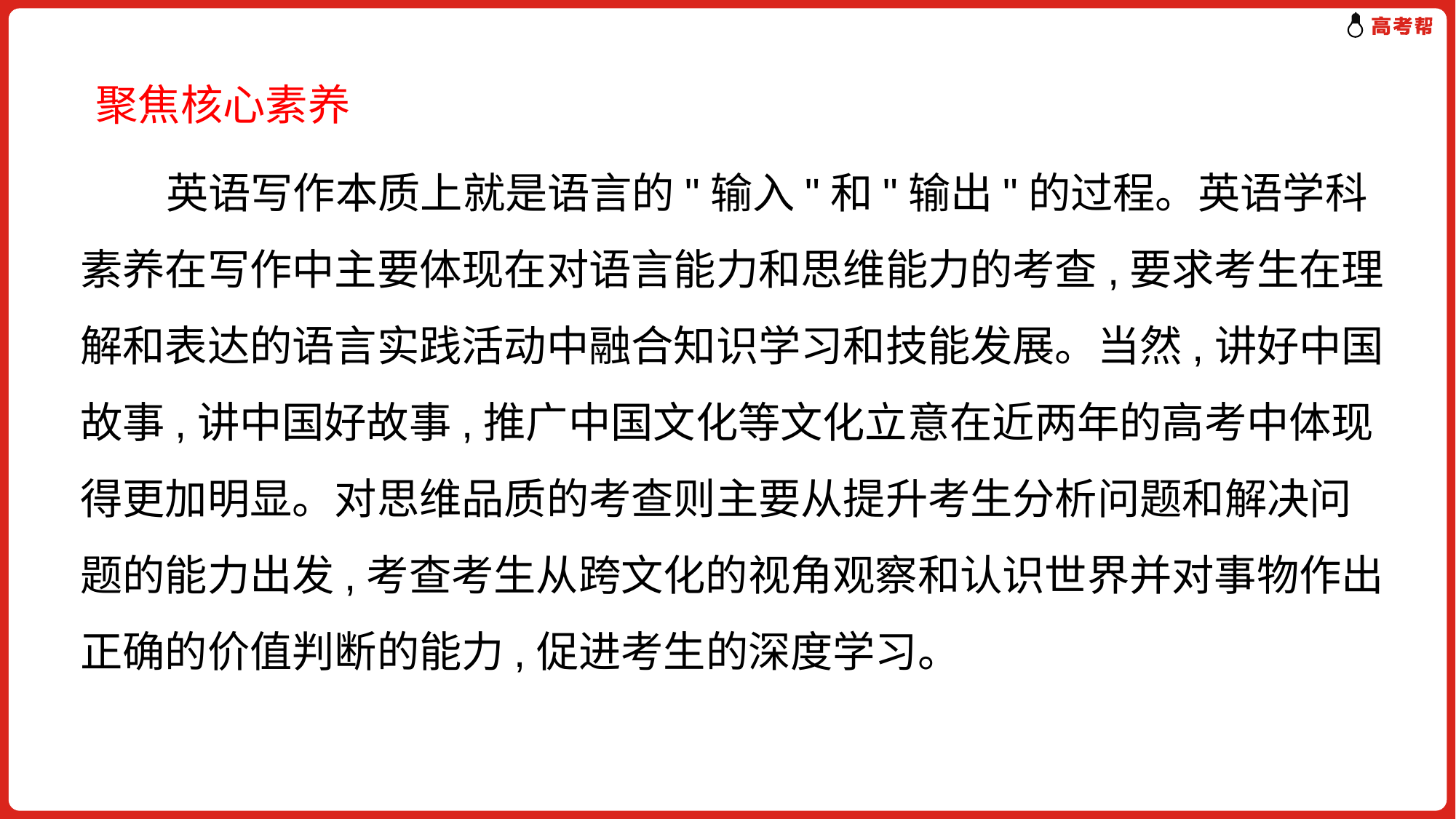

聚焦核心素养
        英语写作本质上就是语言的"输入"和"输出"的过程。英语学科素养在写作中主要体现在对语言能力和思维能力的考查,要求考生在理解和表达的语言实践活动中融合知识学习和技能发展。当然,讲好中国故事,讲中国好故事,推广中国文化等文化立意在近两年的高考中体现得更加明显。对思维品质的考查则主要从提升考生分析问题和解决问题的能力出发,考查考生从跨文化的视角观察和认识世界并对事物作出正确的价值判断的能力,促进考生的深度学习。